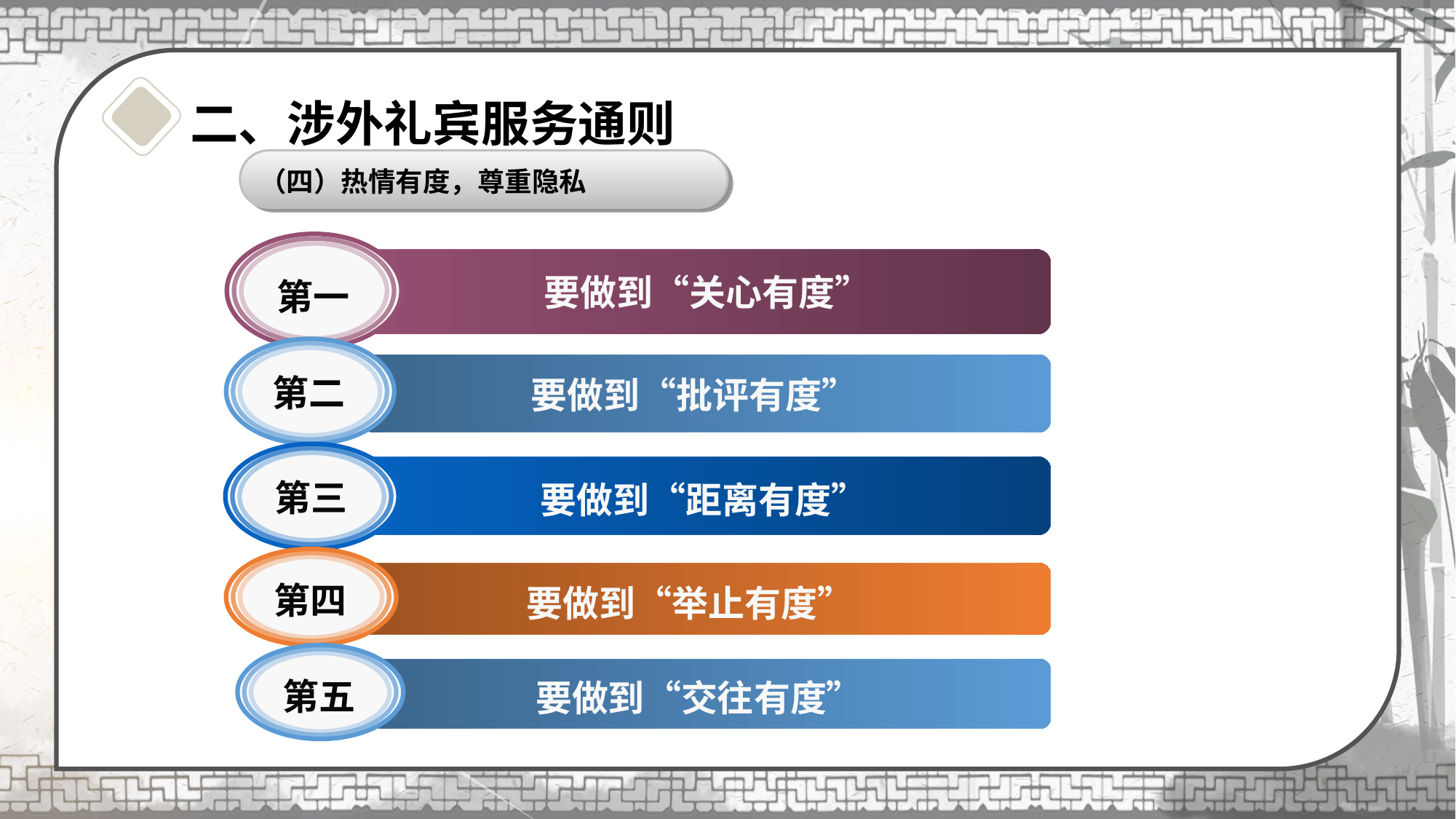

# 二、涉外礼宾服务通则仪
（四）热情有度，尊重隐私

要做到“关心有度”
第一

第二
要做到“批评有度”

第三
要做到“距离有度”

第四
要做到“举止有度”

第五
要做到“交往有度”